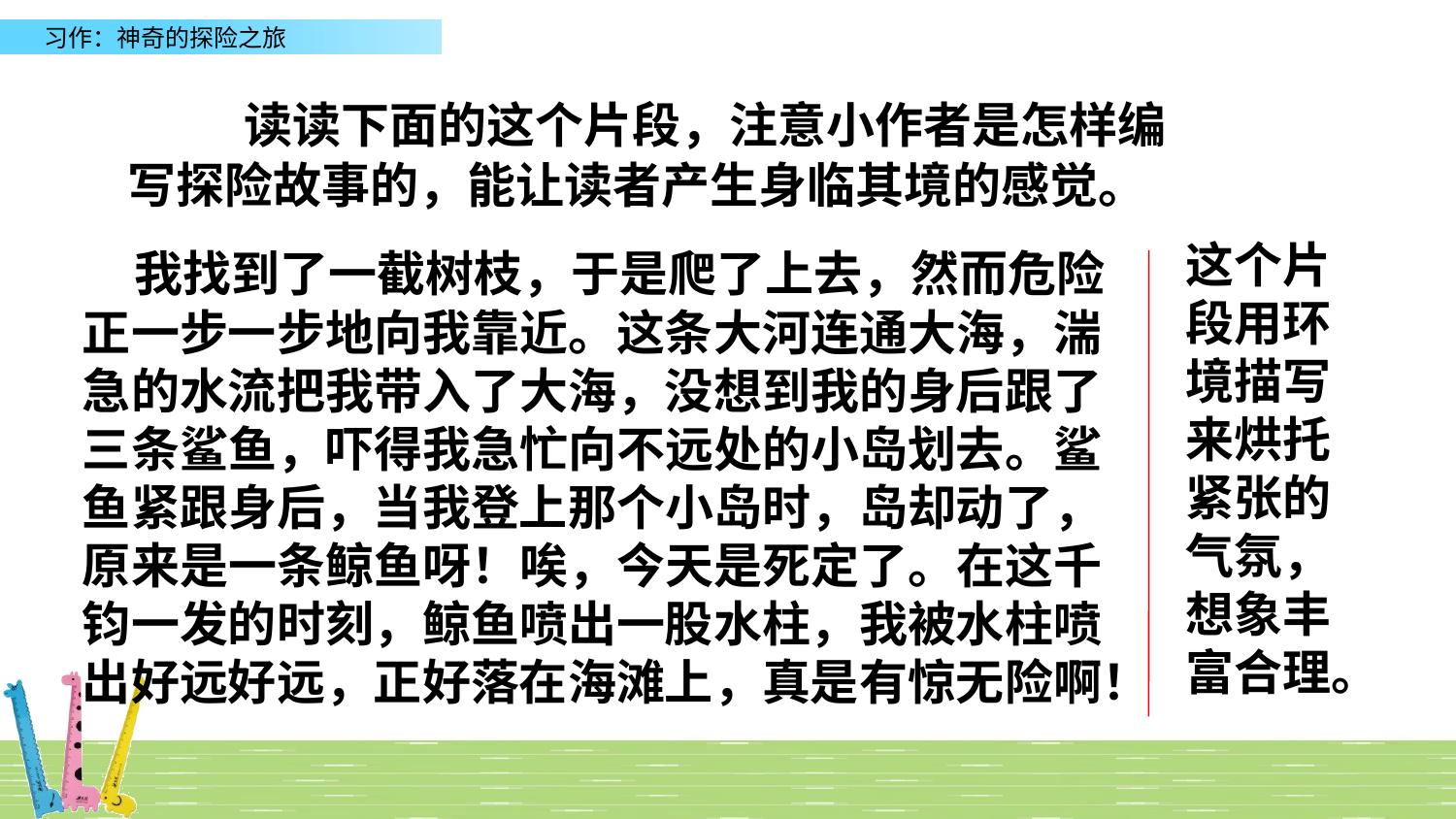

读读下面的这个片段，注意小作者是怎样编写探险故事的，能让读者产生身临其境的感觉。
   我找到了一截树枝，于是爬了上去，然而危险正一步一步地向我靠近。这条大河连通大海，湍急的水流把我带入了大海，没想到我的身后跟了三条鲨鱼，吓得我急忙向不远处的小岛划去。鲨鱼紧跟身后，当我登上那个小岛时，岛却动了，原来是一条鲸鱼呀！唉，今天是死定了。在这千钧一发的时刻，鲸鱼喷出一股水柱，我被水柱喷出好远好远，正好落在海滩上，真是有惊无险啊！
这个片段用环境描写来烘托紧张的气氛，想象丰富合理。